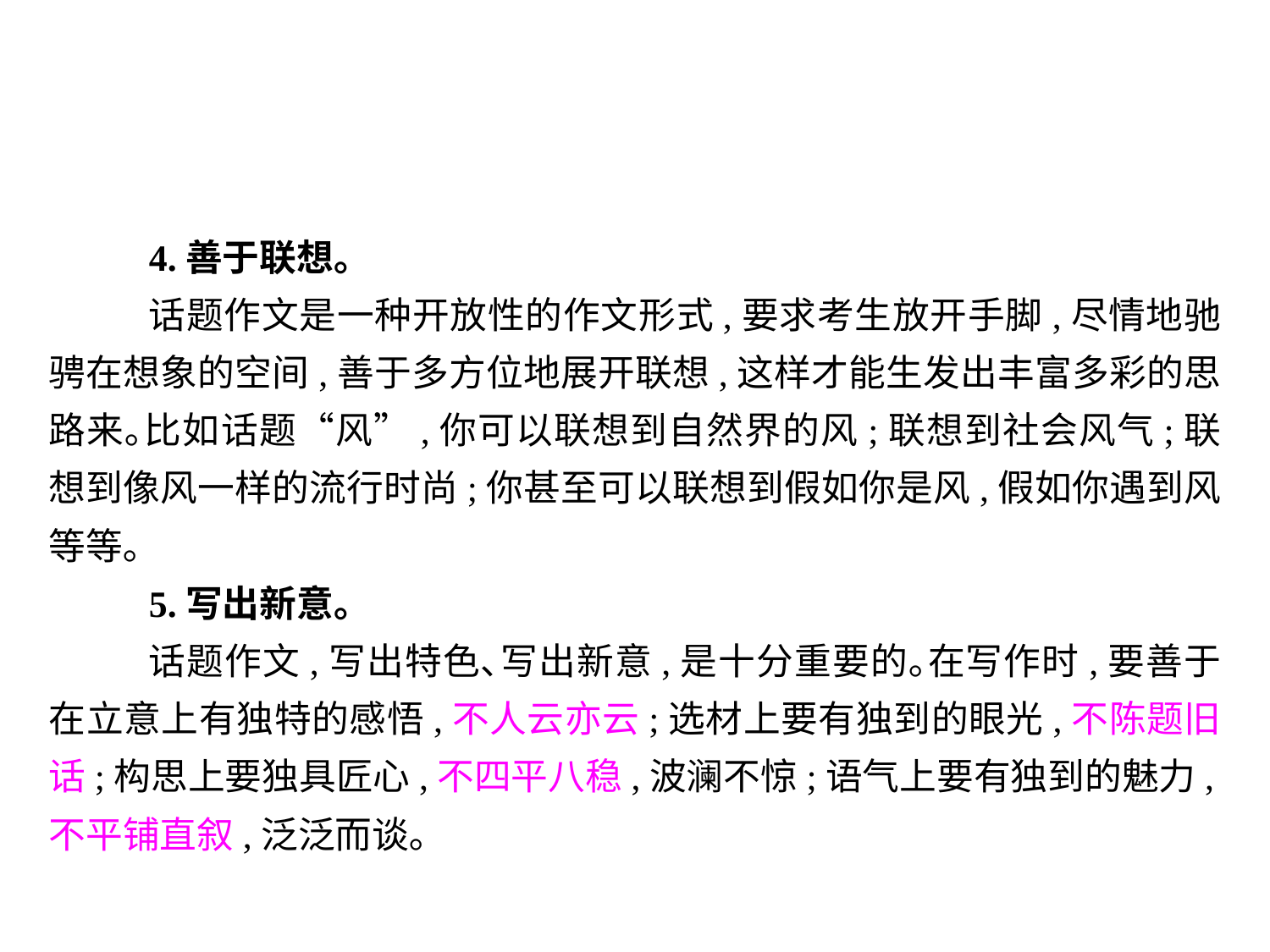

4.善于联想｡
话题作文是一种开放性的作文形式,要求考生放开手脚,尽情地驰骋在想象的空间,善于多方位地展开联想,这样才能生发出丰富多彩的思路来｡比如话题“风”,你可以联想到自然界的风;联想到社会风气;联想到像风一样的流行时尚;你甚至可以联想到假如你是风,假如你遇到风等等｡
5.写出新意｡
话题作文,写出特色､写出新意,是十分重要的｡在写作时,要善于在立意上有独特的感悟,不人云亦云;选材上要有独到的眼光,不陈题旧话;构思上要独具匠心,不四平八稳,波澜不惊;语气上要有独到的魅力,不平铺直叙,泛泛而谈｡